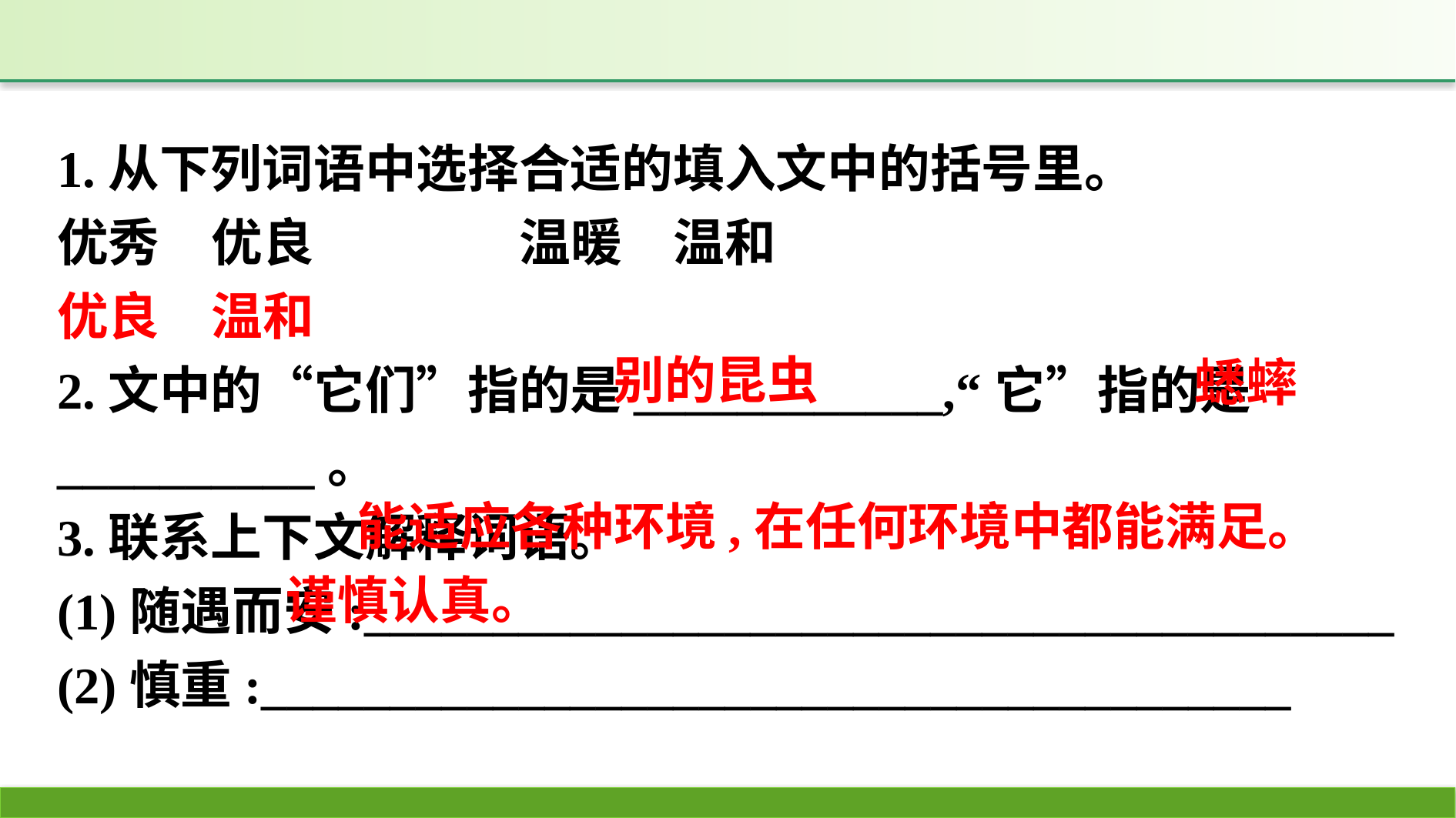

1.从下列词语中选择合适的填入文中的括号里。
优秀　优良　　　　温暖　温和
优良　温和
2.文中的“它们”指的是____________,“它”指的是__________。
3.联系上下文解释词语。
(1)随遇而安:________________________________________
(2)慎重:________________________________________
别的昆虫
蟋蟀
能适应各种环境,在任何环境中都能满足。
谨慎认真。